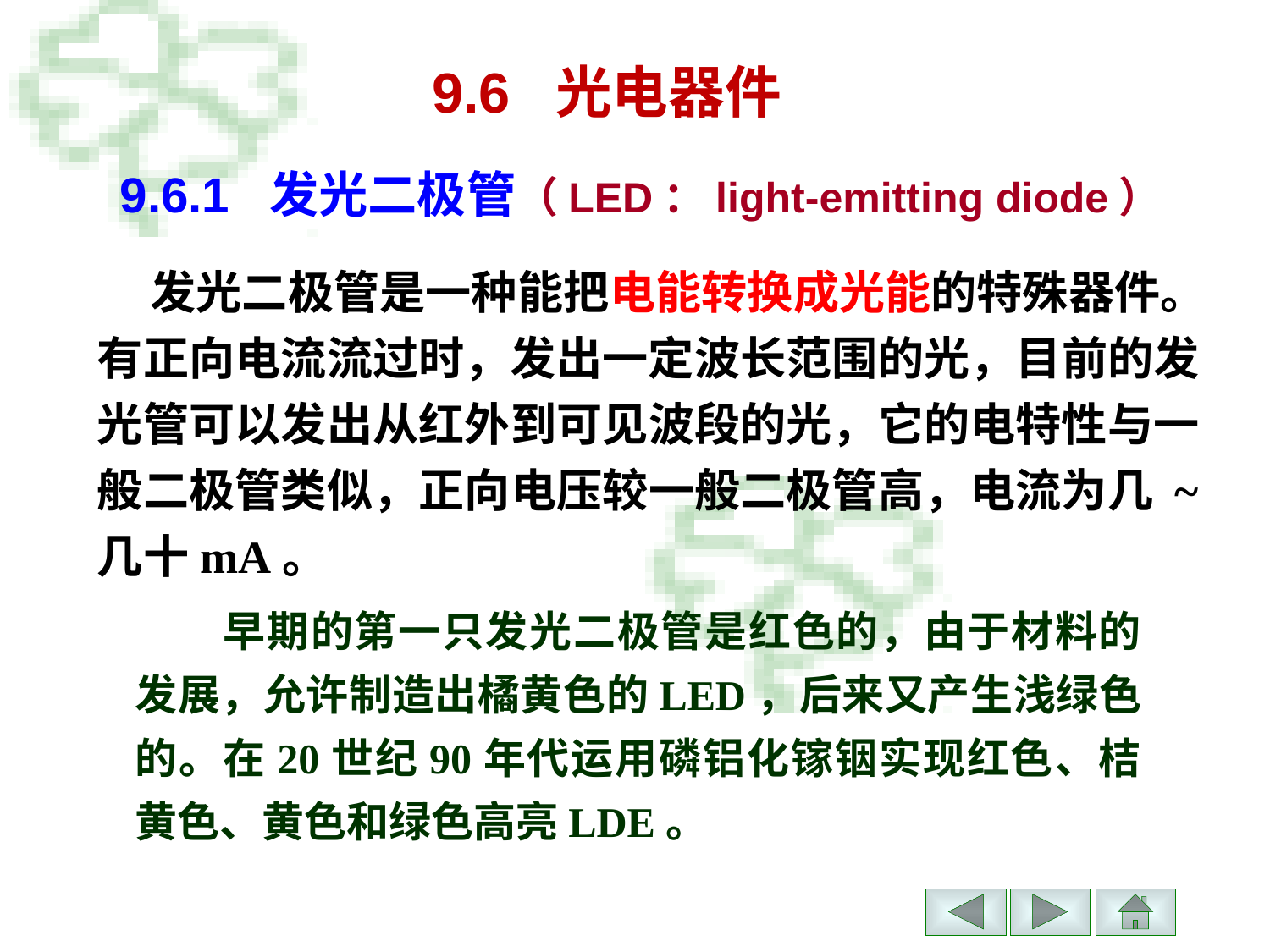

9.6  光电器件
9.6.1  发光二极管（LED：light-emitting diode）
发光二极管是一种能把电能转换成光能的特殊器件。有正向电流流过时，发出一定波长范围的光，目前的发光管可以发出从红外到可见波段的光，它的电特性与一般二极管类似，正向电压较一般二极管高，电流为几 ~ 几十mA。
       早期的第一只发光二极管是红色的，由于材料的发展，允许制造出橘黄色的LED，后来又产生浅绿色的。在20世纪90年代运用磷铝化镓铟实现红色、桔黄色、黄色和绿色高亮LDE。